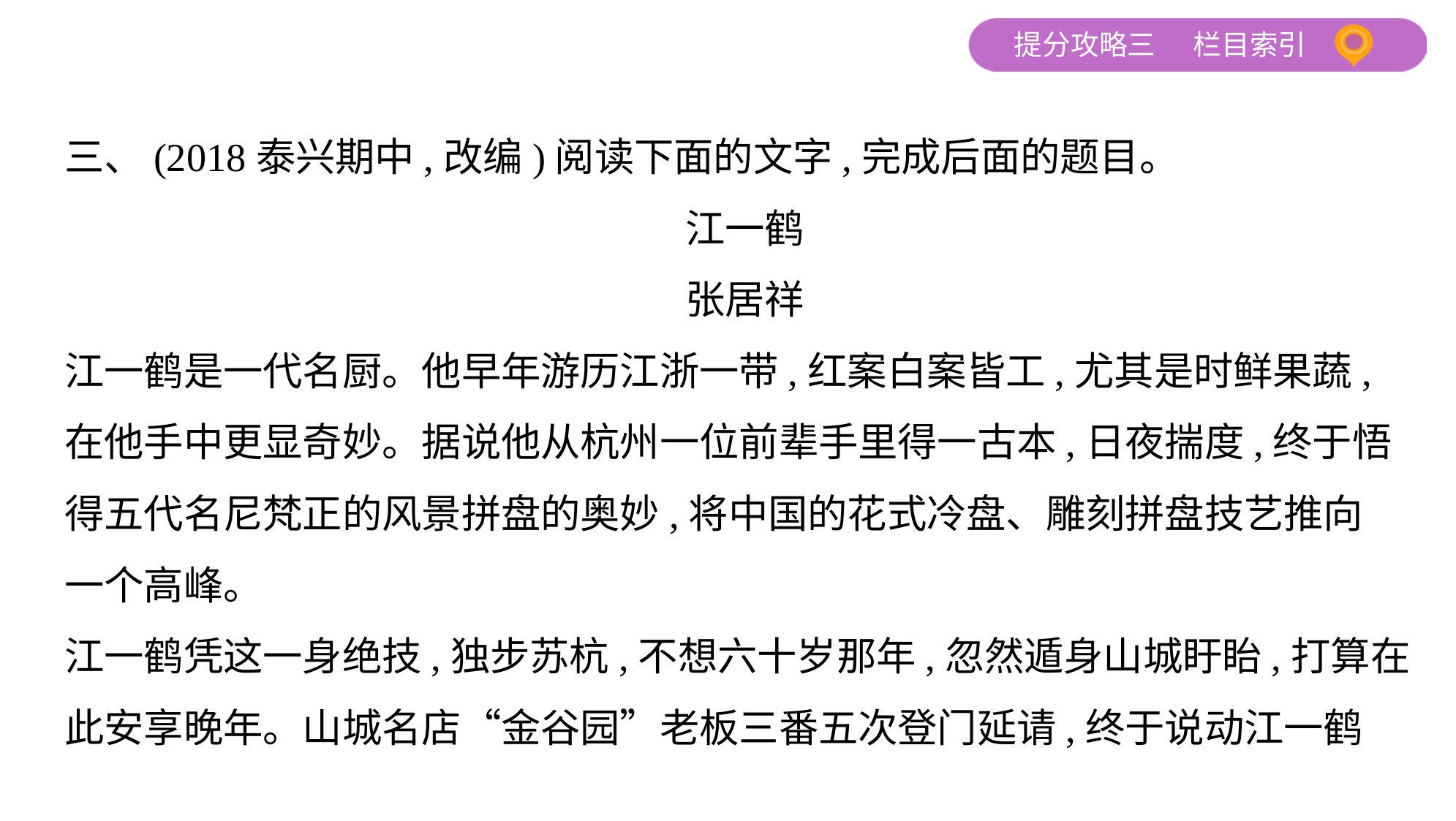

三、(2018泰兴期中,改编)阅读下面的文字,完成后面的题目。
江一鹤
张居祥
江一鹤是一代名厨。他早年游历江浙一带,红案白案皆工,尤其是时鲜果蔬,
在他手中更显奇妙。据说他从杭州一位前辈手里得一古本,日夜揣度,终于悟
得五代名尼梵正的风景拼盘的奥妙,将中国的花式冷盘、雕刻拼盘技艺推向
一个高峰。
江一鹤凭这一身绝技,独步苏杭,不想六十岁那年,忽然遁身山城盱眙,打算在
此安享晚年。山城名店“金谷园”老板三番五次登门延请,终于说动江一鹤